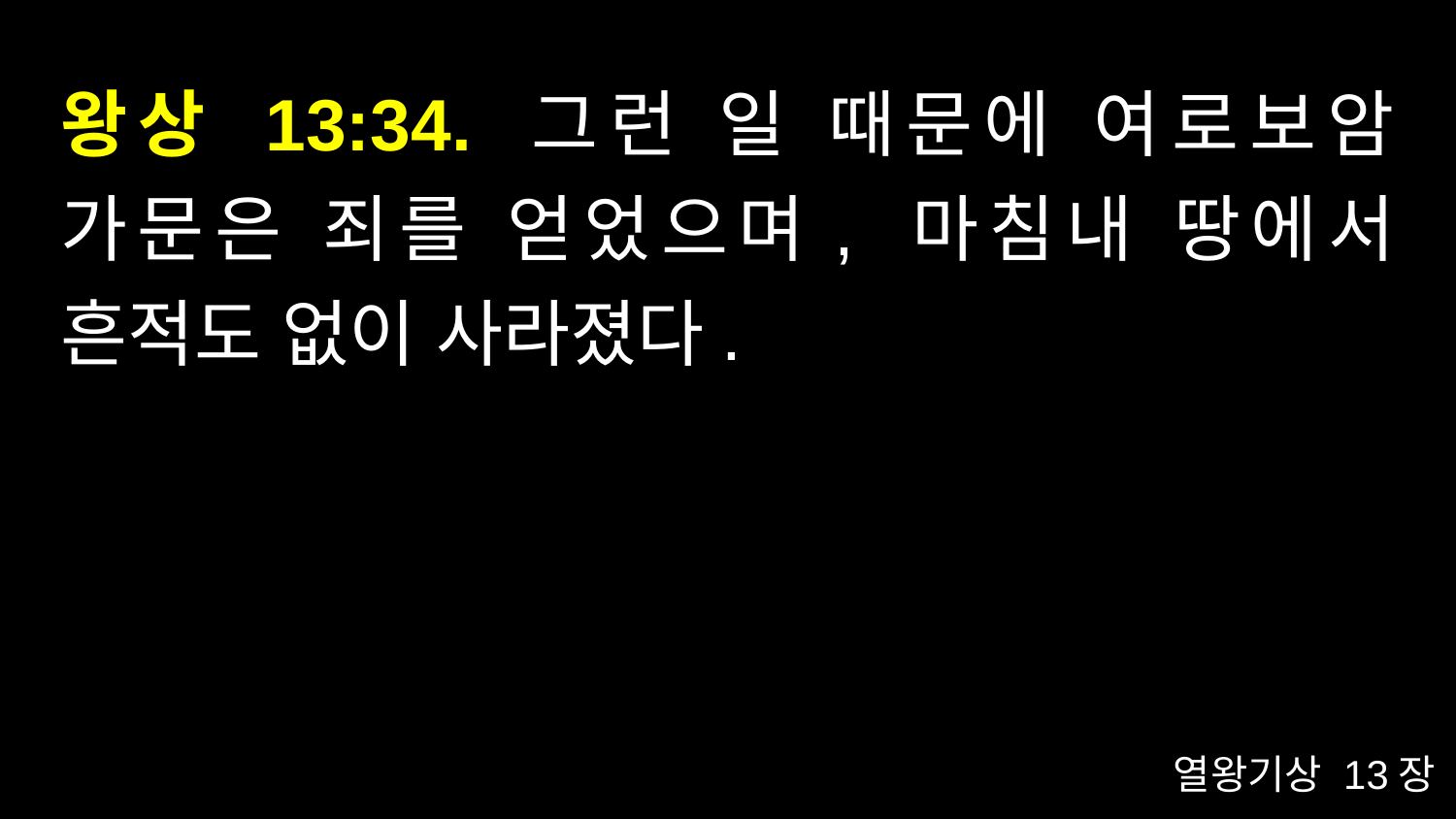

# 왕상 13:34. 그런 일 때문에 여로보암 가문은 죄를 얻었으며, 마침내 땅에서 흔적도 없이 사라졌다.
열왕기상 13장